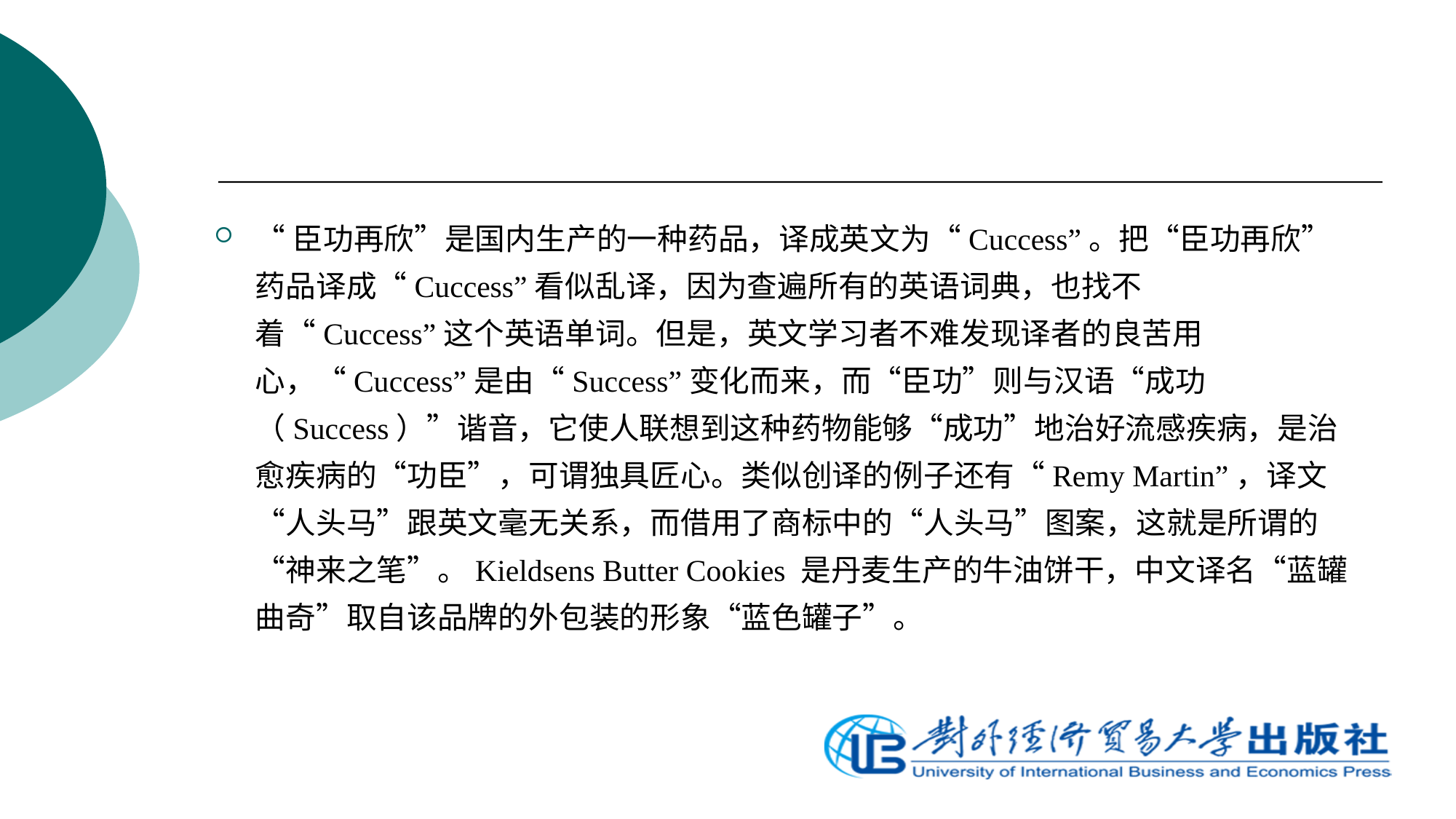

“臣功再欣”是国内生产的一种药品，译成英文为“Cuccess”。把“臣功再欣”药品译成“Cuccess”看似乱译，因为查遍所有的英语词典，也找不着“Cuccess”这个英语单词。但是，英文学习者不难发现译者的良苦用心，“Cuccess”是由“Success”变化而来，而“臣功”则与汉语“成功（Success）”谐音，它使人联想到这种药物能够“成功”地治好流感疾病，是治愈疾病的“功臣”，可谓独具匠心。类似创译的例子还有“Remy Martin”，译文“人头马”跟英文毫无关系，而借用了商标中的“人头马”图案，这就是所谓的“神来之笔”。Kieldsens Butter Cookies 是丹麦生产的牛油饼干，中文译名“蓝罐曲奇”取自该品牌的外包装的形象“蓝色罐子”。